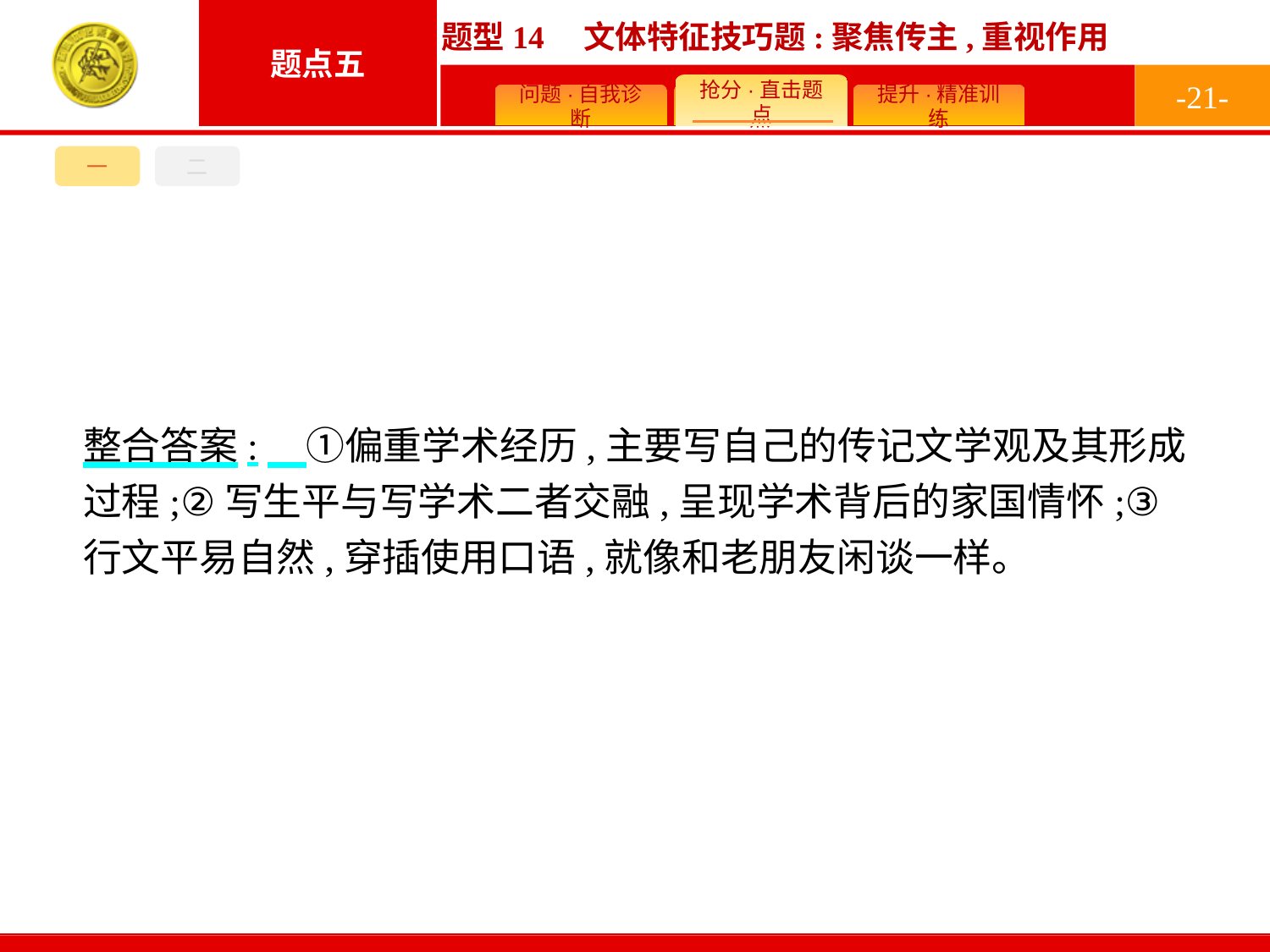

-21-
一
二
整合答案:　①偏重学术经历,主要写自己的传记文学观及其形成过程;②写生平与写学术二者交融,呈现学术背后的家国情怀;③行文平易自然,穿插使用口语,就像和老朋友闲谈一样。